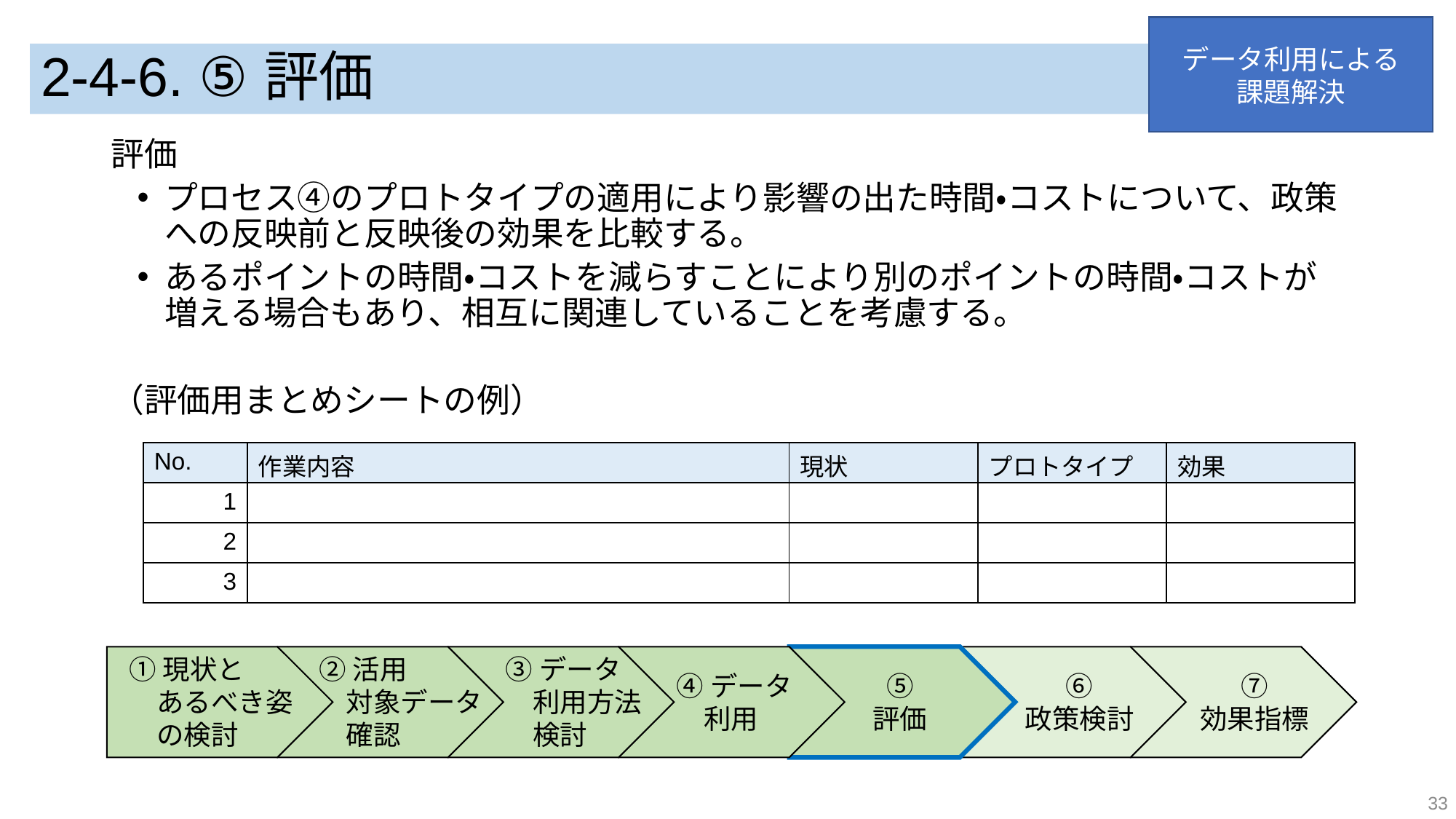

データ利用による
課題解決
# 2-4-6. ⑤評価
評価
プロセス④のプロトタイプの適用により影響の出た時間・コストについて、政策への反映前と反映後の効果を比較する。
あるポイントの時間・コストを減らすことにより別のポイントの時間・コストが増える場合もあり、相互に関連していることを考慮する。

（評価用まとめシートの例）

| No. | 作業内容 | 現状 | プロトタイプ | 効果 |
| --- | --- | --- | --- | --- |
| 1 |  |  |  |  |
| 2 |  |  |  |  |
| 3 |  |  |  |  |

①現状と
　あるべき姿
　の検討
②活用
　対象データ
　確認
③データ
　利用方法
　検討
④データ
　利用
⑤
評価
⑥
政策検討
⑦
効果指標
33